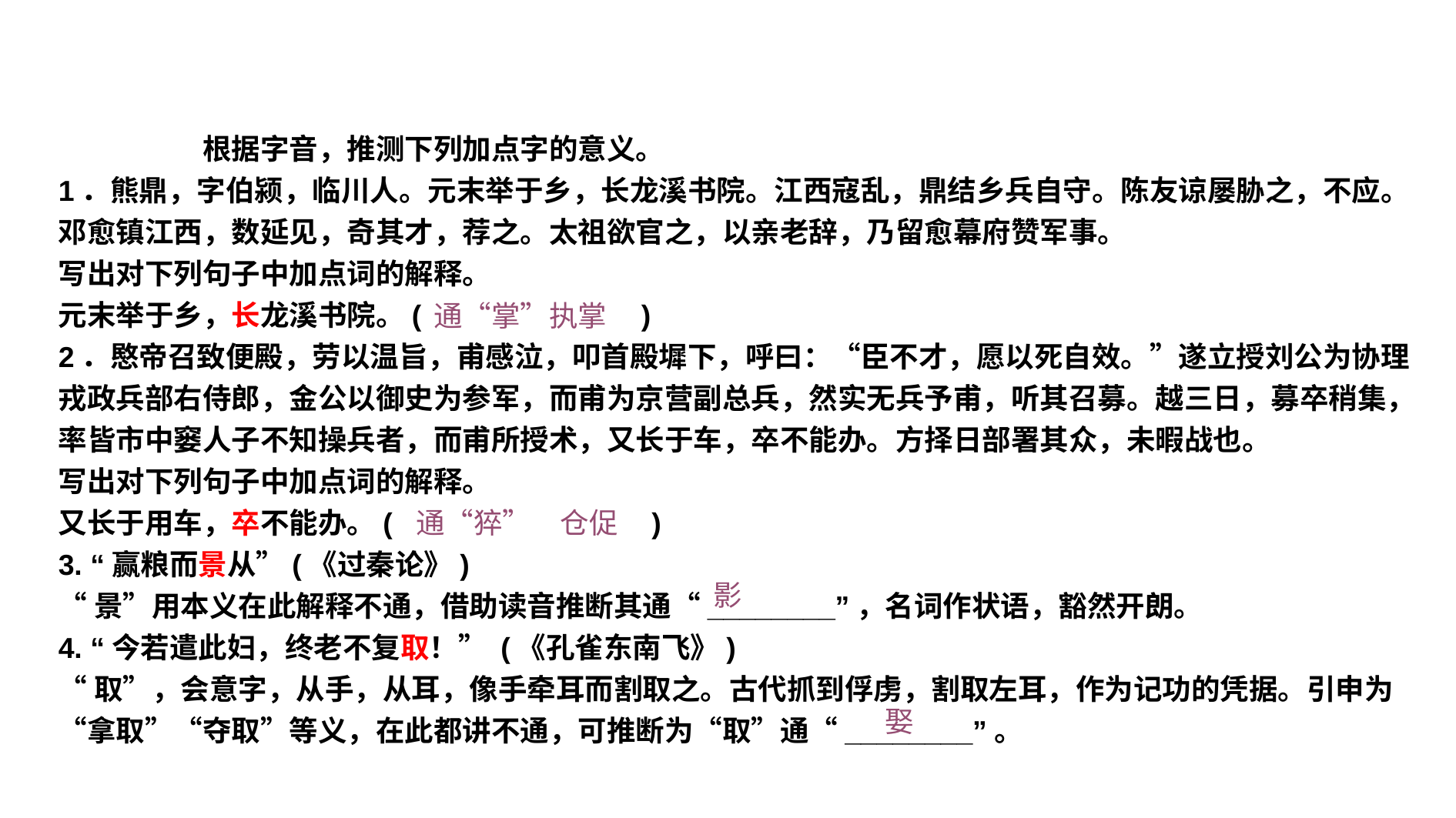

根据字音，推测下列加点字的意义。
1．熊鼎，字伯颍，临川人。元末举于乡，长龙溪书院。江西寇乱，鼎结乡兵自守。陈友谅屡胁之，不应。邓愈镇江西，数延见，奇其才，荐之。太祖欲官之，以亲老辞，乃留愈幕府赞军事。
写出对下列句子中加点词的解释。
元末举于乡，长龙溪书院。(　　　　　　     )
2．愍帝召致便殿，劳以温旨，甫感泣，叩首殿墀下，呼曰：“臣不才，愿以死自效。”遂立授刘公为协理戎政兵部右侍郎，金公以御史为参军，而甫为京营副总兵，然实无兵予甫，听其召募。越三日，募卒稍集，率皆市中窭人子不知操兵者，而甫所授术，又长于车，卒不能办。方择日部署其众，未暇战也。
写出对下列句子中加点词的解释。
又长于用车，卒不能办。(　　　　　           　)
3. “赢粮而景从”(《过秦论》)
“景”用本义在此解释不通，借助读音推断其通“________”，名词作状语，豁然开朗。
4. “今若遣此妇，终老不复取！” (《孔雀东南飞》)
“取”，会意字，从手，从耳，像手牵耳而割取之。古代抓到俘虏，割取左耳，作为记功的凭据。引申为“拿取”“夺取”等义，在此都讲不通，可推断为“取”通“________”。
通“掌”执掌
通“猝”　仓促
影
娶